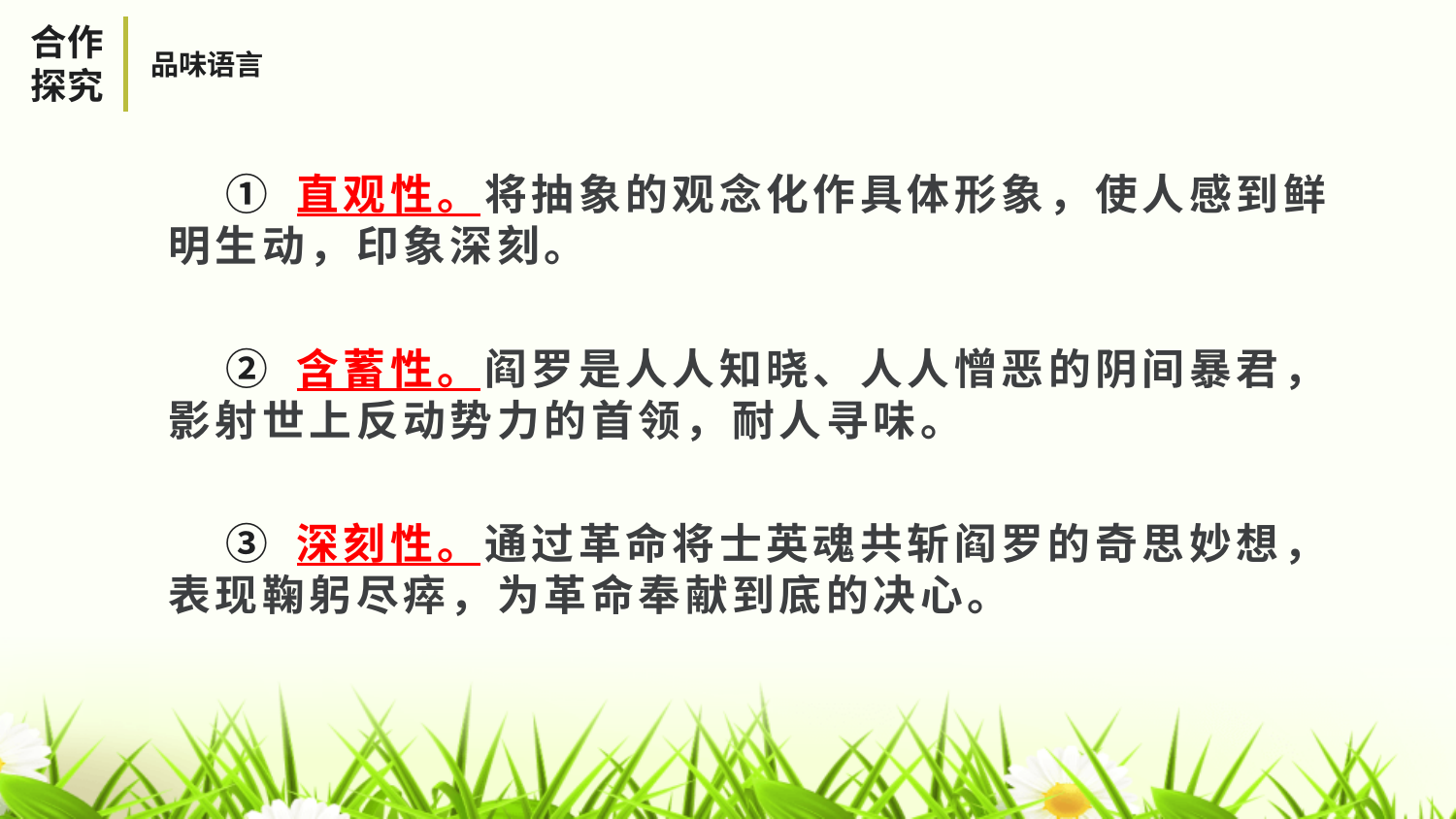

合作探究
品味语言
    ① 直观性。将抽象的观念化作具体形象，使人感到鲜明生动，印象深刻。
    ② 含蓄性。阎罗是人人知晓、人人憎恶的阴间暴君，影射世上反动势力的首领，耐人寻味。
    ③ 深刻性。通过革命将士英魂共斩阎罗的奇思妙想，表现鞠躬尽瘁，为革命奉献到底的决心。